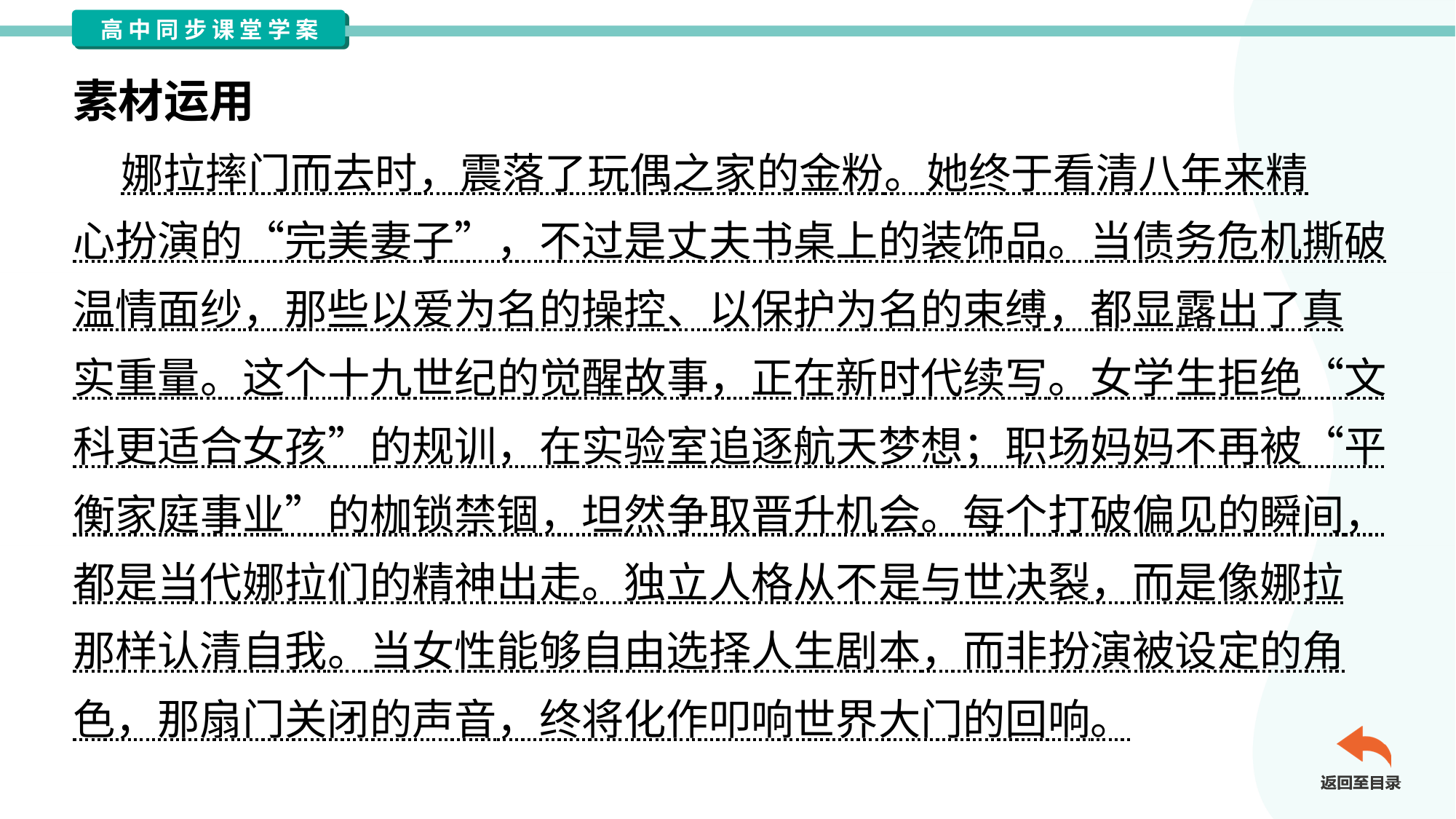

素材运用
    娜拉摔门而去时，震落了玩偶之家的金粉。她终于看清八年来精
心扮演的“完美妻子”，不过是丈夫书桌上的装饰品。当债务危机撕破
温情面纱，那些以爱为名的操控、以保护为名的束缚，都显露出了真
实重量。这个十九世纪的觉醒故事，正在新时代续写。女学生拒绝“文
科更适合女孩”的规训，在实验室追逐航天梦想；职场妈妈不再被“平
衡家庭事业”的枷锁禁锢，坦然争取晋升机会。每个打破偏见的瞬间，
都是当代娜拉们的精神出走。独立人格从不是与世决裂，而是像娜拉
那样认清自我。当女性能够自由选择人生剧本，而非扮演被设定的角
色，那扇门关闭的声音，终将化作叩响世界大门的回响。